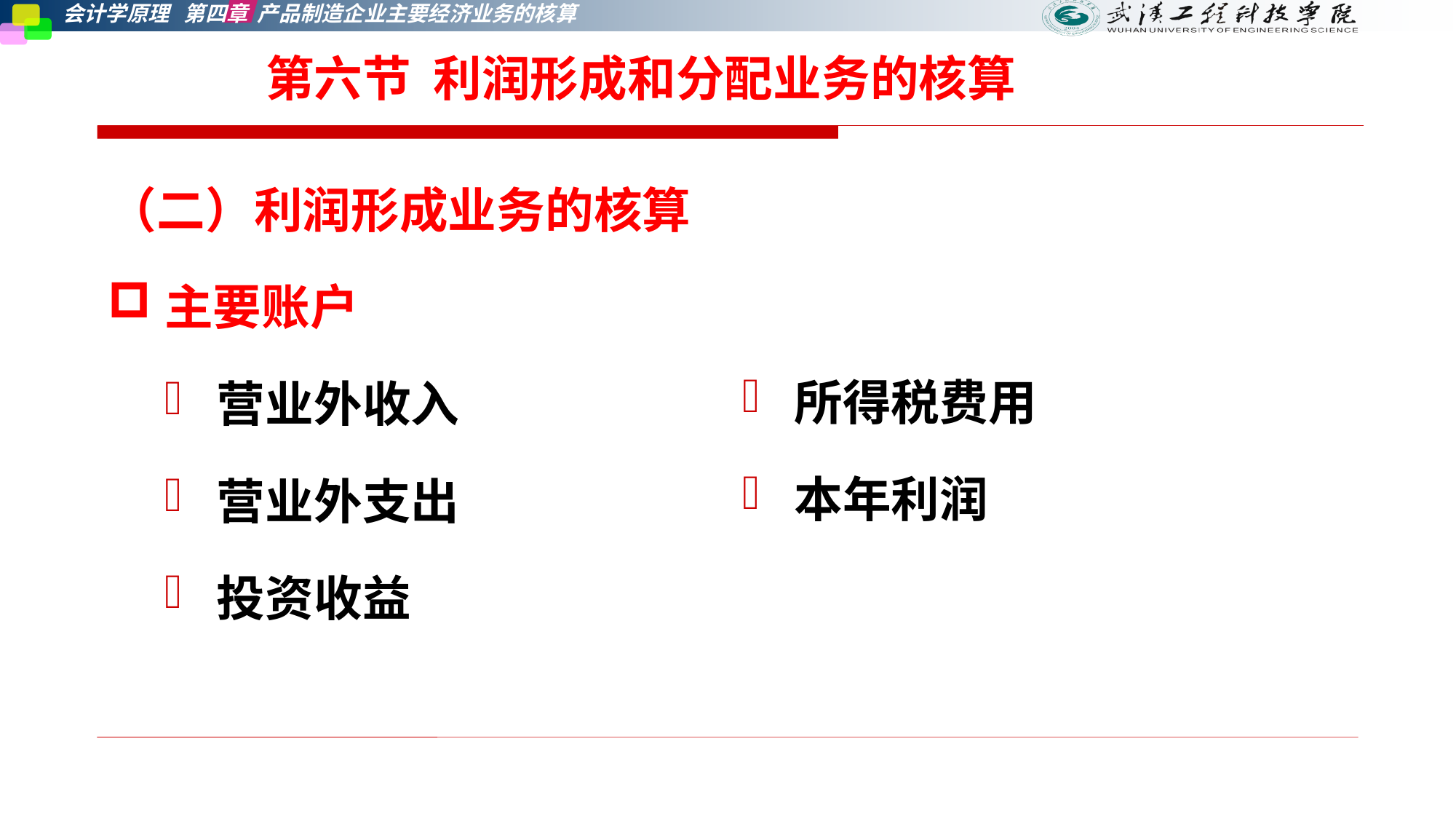

# 第六节  利润形成和分配业务的核算
（二）利润形成业务的核算
主要账户
营业外收入
营业外支出
投资收益

所得税费用
本年利润